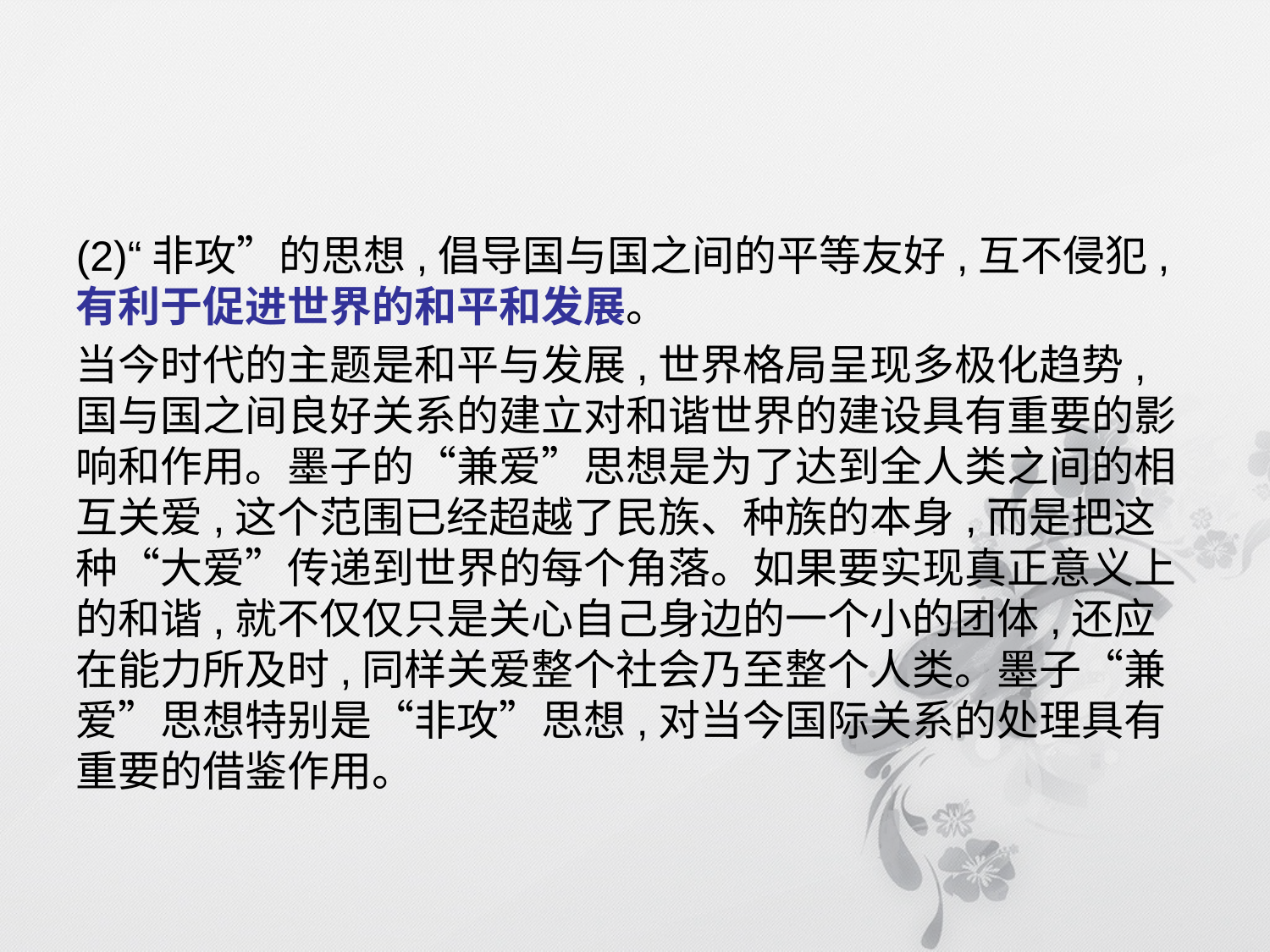

#
(2)“非攻”的思想,倡导国与国之间的平等友好,互不侵犯,有利于促进世界的和平和发展。
当今时代的主题是和平与发展,世界格局呈现多极化趋势,国与国之间良好关系的建立对和谐世界的建设具有重要的影响和作用。墨子的“兼爱”思想是为了达到全人类之间的相互关爱,这个范围已经超越了民族、种族的本身,而是把这种“大爱”传递到世界的每个角落。如果要实现真正意义上的和谐,就不仅仅只是关心自己身边的一个小的团体,还应在能力所及时,同样关爱整个社会乃至整个人类。墨子“兼爱”思想特别是“非攻”思想,对当今国际关系的处理具有重要的借鉴作用。